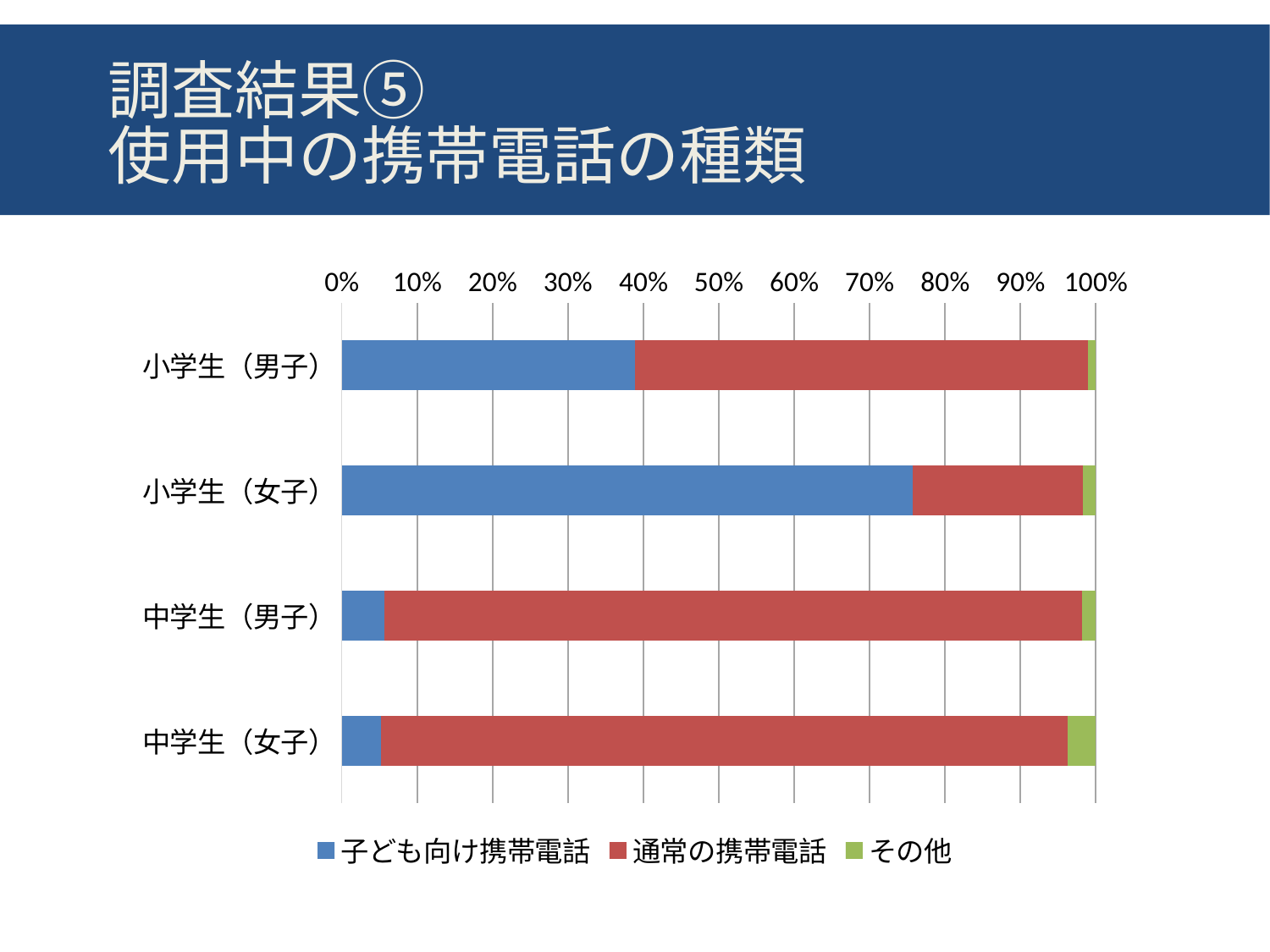

# 調査結果⑤ 使用中の携帯電話の種類

### Chart

| Category | 子ども向け携帯電話 | 通常の携帯電話 | その他 |
|---|---|---|---|
| 小学生（男子） | 0.389 | 0.601 | 0.01 |
| 小学生（女子） | 0.757 | 0.226 | 0.017 |
| 中学生（男子） | 0.057 | 0.925 | 0.018 |
| 中学生（女子） | 0.052 | 0.911 | 0.037 |